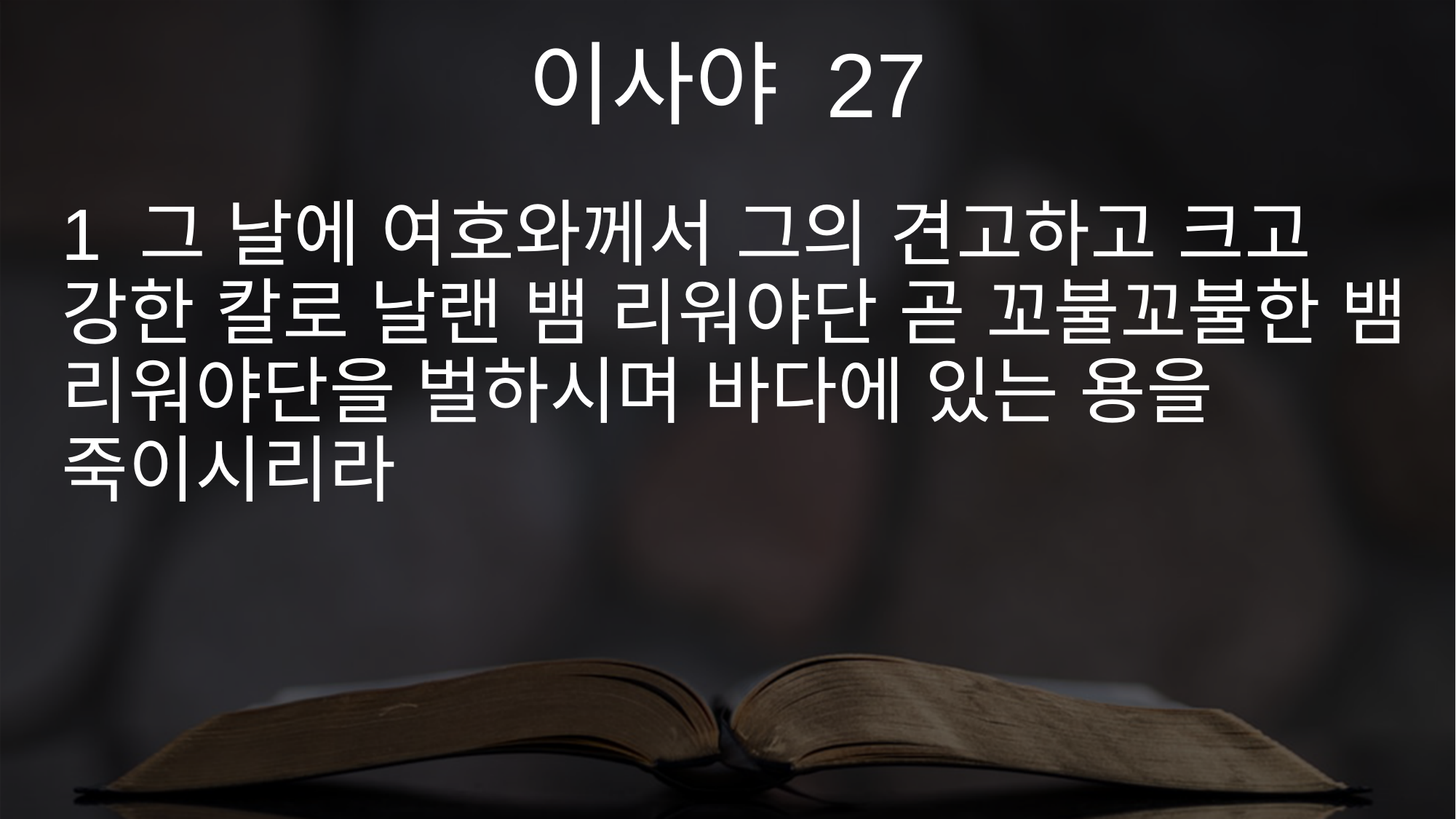

이사야 27
1 그 날에 여호와께서 그의 견고하고 크고 강한 칼로 날랜 뱀 리워야단 곧 꼬불꼬불한 뱀 리워야단을 벌하시며 바다에 있는 용을 죽이시리라